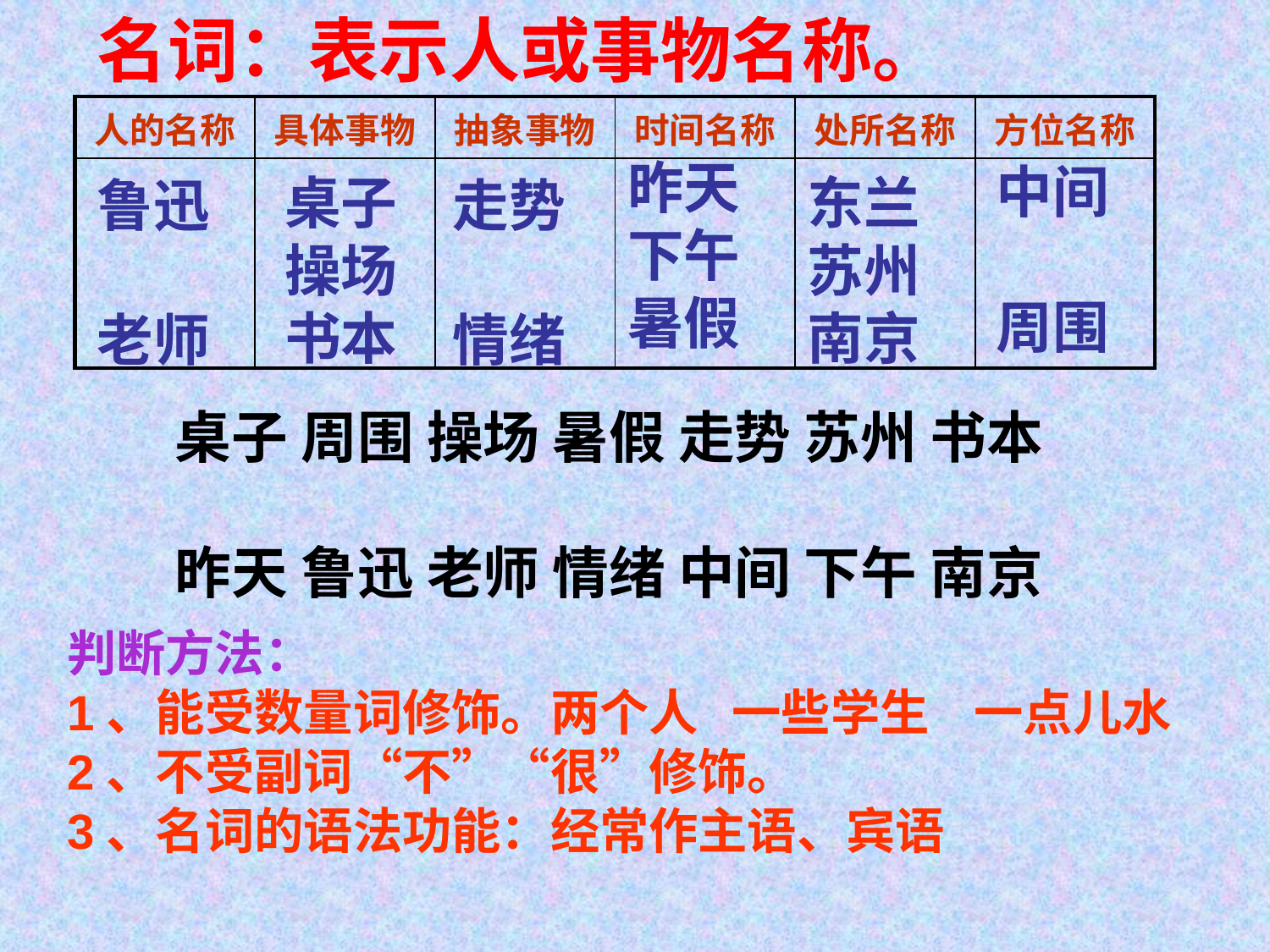

名词：表示人或事物名称。

| 人的名称 | 具体事物 | 抽象事物 | 时间名称 | 处所名称 | 方位名称 |
| --- | --- | --- | --- | --- | --- |
|  |  |  |  |  |  |

昨天
下午
暑假
中间

周围
桌子
操场
书本

东兰
苏州
南京
鲁迅

老师
走势

情绪
桌子 周围 操场 暑假 走势 苏州 书本

昨天 鲁迅 老师 情绪 中间 下午 南京
判断方法：
1、能受数量词修饰。两个人   一些学生    一点儿水
2、不受副词“不”“很”修饰。
3、名词的语法功能：经常作主语、宾语